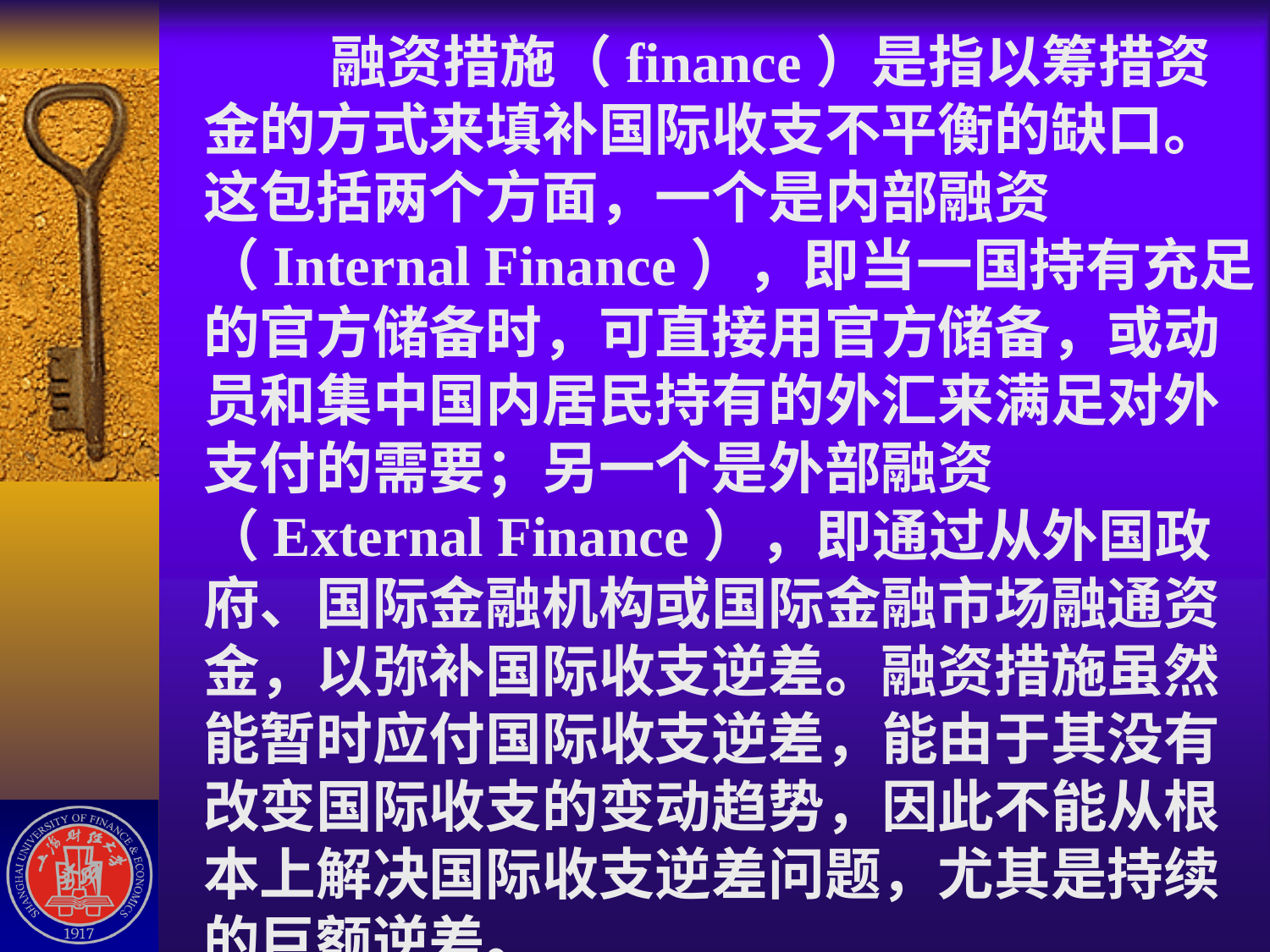

# 融资措施（finance）是指以筹措资金的方式来填补国际收支不平衡的缺口。这包括两个方面，一个是内部融资（Internal Finance），即当一国持有充足的官方储备时，可直接用官方储备，或动员和集中国内居民持有的外汇来满足对外支付的需要；另一个是外部融资（External Finance），即通过从外国政府、国际金融机构或国际金融市场融通资金，以弥补国际收支逆差。融资措施虽然能暂时应付国际收支逆差，能由于其没有改变国际收支的变动趋势，因此不能从根本上解决国际收支逆差问题，尤其是持续的巨额逆差。